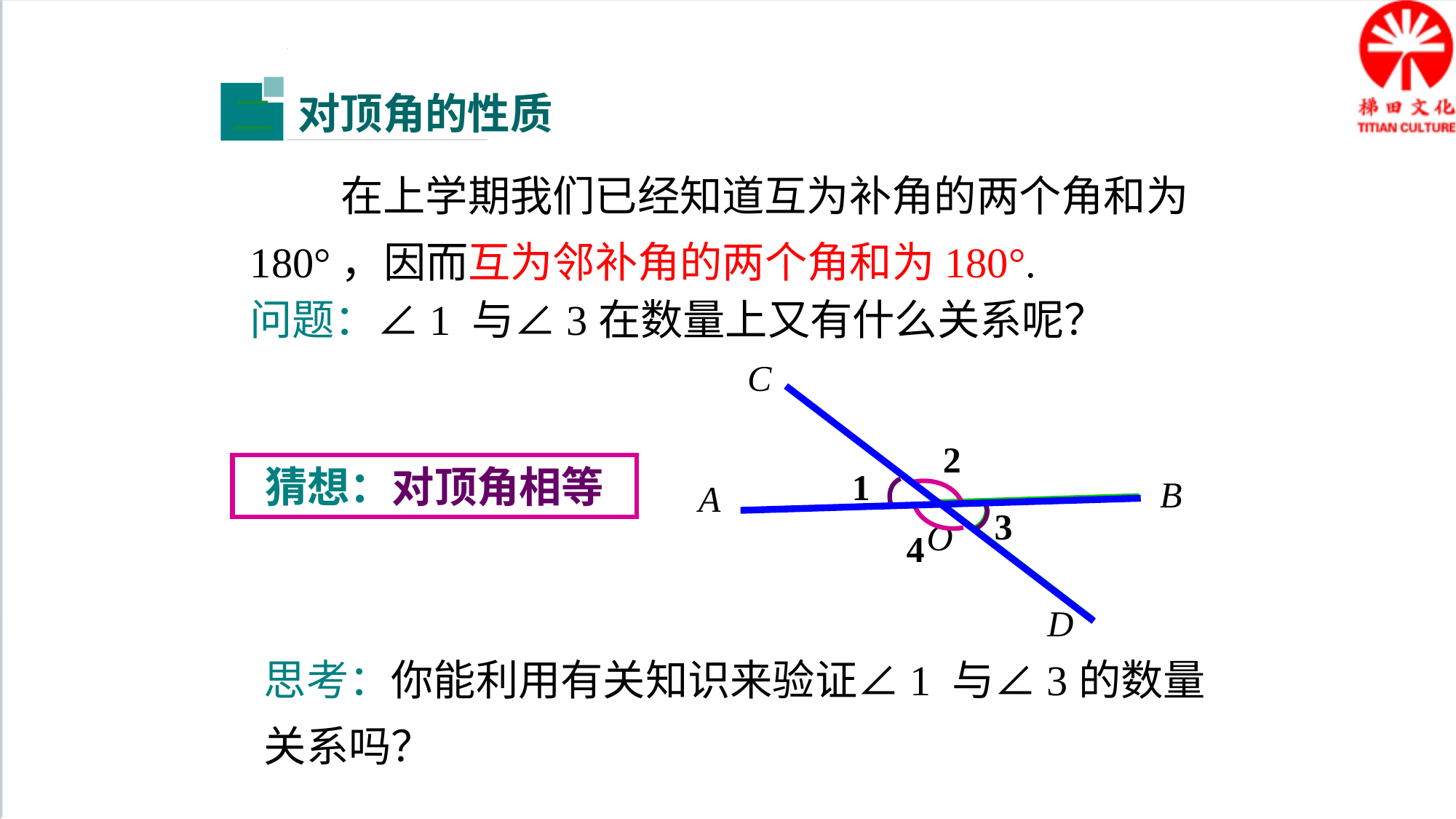

对顶角的性质
二

          在上学期我们已经知道互为补角的两个角和为180°，因而互为邻补角的两个角和为180°.
问题：∠1 与∠3在数量上又有什么关系呢？
C

2
1

3

4

B
A
O
D
猜想：对顶角相等
思考：你能利用有关知识来验证∠1 与∠3的数量关系吗？